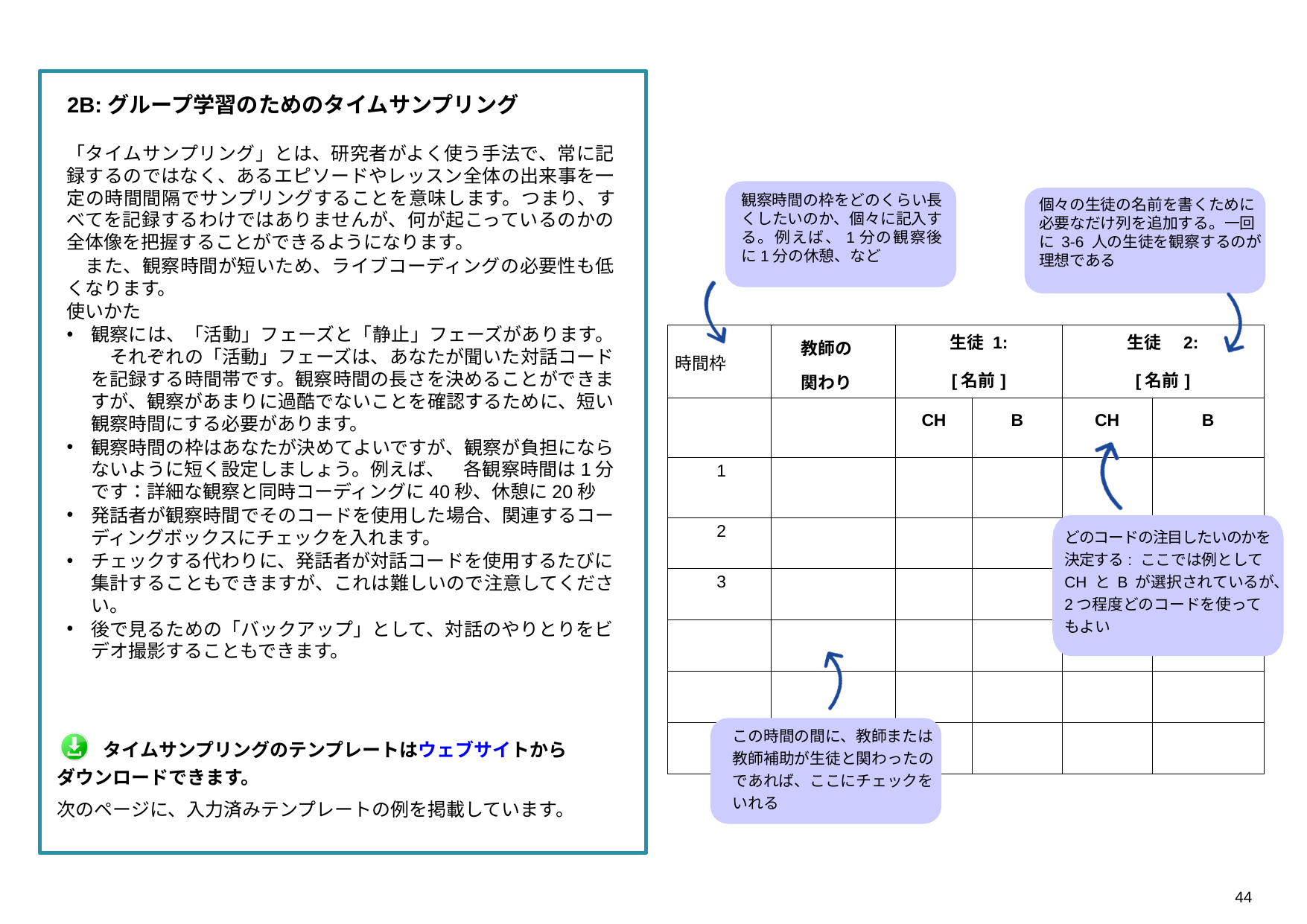

2B:グループ学習のためのタイムサンプリング

「タイムサンプリング」とは、研究者がよく使う手法で、常に記録するのではなく、あるエピソードやレッスン全体の出来事を一定の時間間隔でサンプリングすることを意味します。つまり、すべてを記録するわけではありませんが、何が起こっているのかの全体像を把握することができるようになります。
　また、観察時間が短いため、ライブコーディングの必要性も低くなります。
使いかた
観察には、「活動」フェーズと「静止」フェーズがあります。　それぞれの「活動」フェーズは、あなたが聞いた対話コードを記録する時間帯です。観察時間の長さを決めることができますが、観察があまりに過酷でないことを確認するために、短い観察時間にする必要があります。
観察時間の枠はあなたが決めてよいですが、観察が負担にならないように短く設定しましょう。例えば、　各観察時間は1分です：詳細な観察と同時コーディングに40秒、休憩に20秒
発話者が観察時間でそのコードを使用した場合、関連するコーディングボックスにチェックを入れます。
チェックする代わりに、発話者が対話コードを使用するたびに集計することもできますが、これは難しいので注意してください。
後で見るための「バックアップ」として、対話のやりとりをビデオ撮影することもできます。

観察時間の枠をどのくらい長くしたいのか、個々に記入する。例えば、1分の観察後に1分の休憩、など

個々の生徒の名前を書くために必要なだけ列を追加する。一回に 3-6 人の生徒を観察するのが理想である

| 時間枠 | 教師の 関わり | 生徒 1: [名前] |  | 生徒　2: [名前] |  |
| --- | --- | --- | --- | --- | --- |
|  |  | CH | B | CH | B |
| 1 |  |  |  |  |  |
| 2 |  |  |  |  |  |
| 3 |  |  |  |  |  |
|  |  |  |  |  |  |
|  |  |  |  |  |  |
|  |  |  |  |  |  |

どのコードの注目したいのかを決定する: ここでは例としてCH と B が選択されているが、2つ程度どのコードを使ってもよい

この時間の間に、教師または教師補助が生徒と関わったのであれば、ここにチェックをいれる

タイムサンプリングのテンプレートはウェブサイトからダウンロードできます。
次のページに、入力済みテンプレートの例を掲載しています。
44